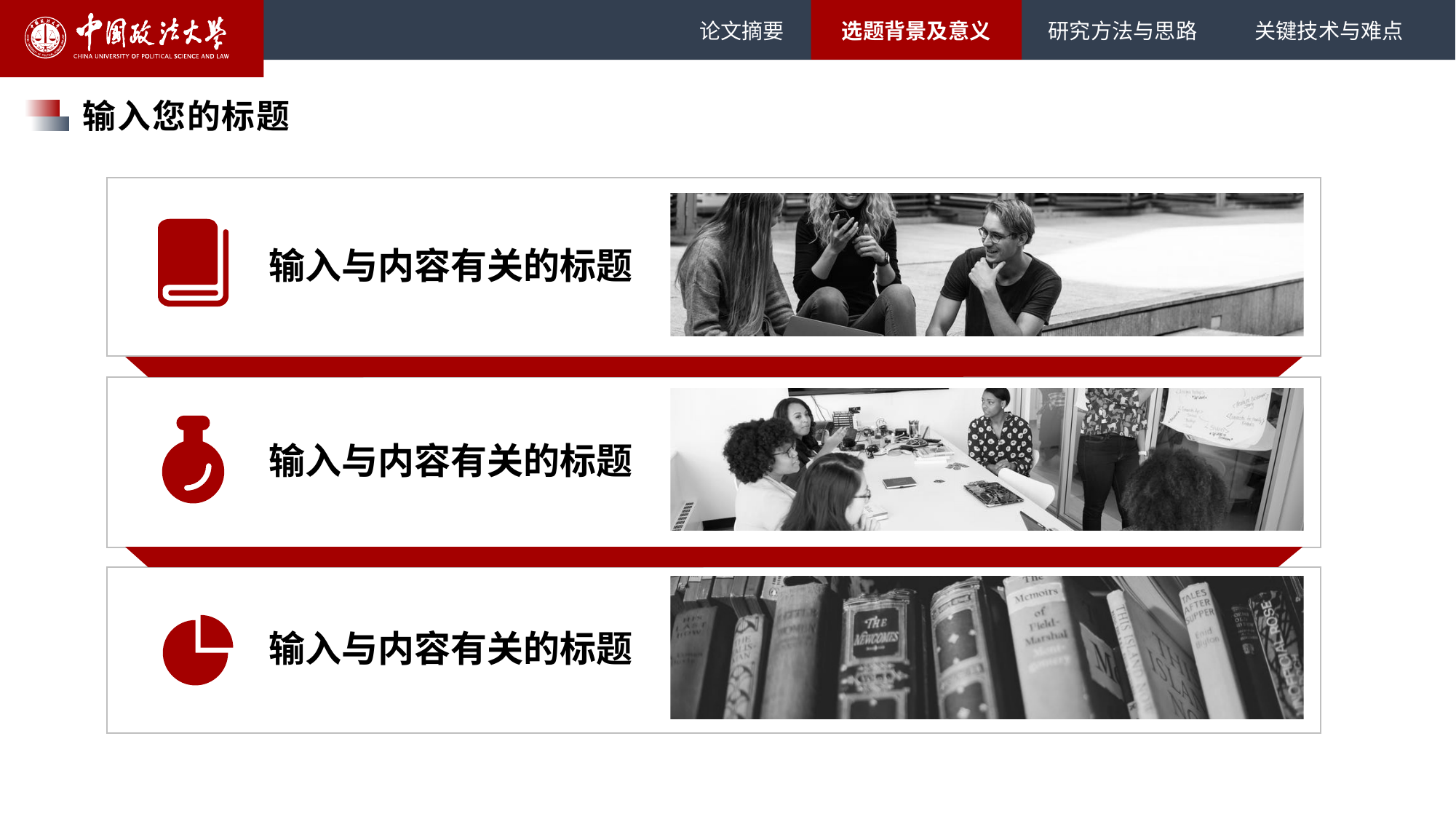

论文摘要
选题背景及意义
研究方法与思路
关键技术与难点

输入您的标题

输入与内容有关的标题

输入与内容有关的标题

输入与内容有关的标题